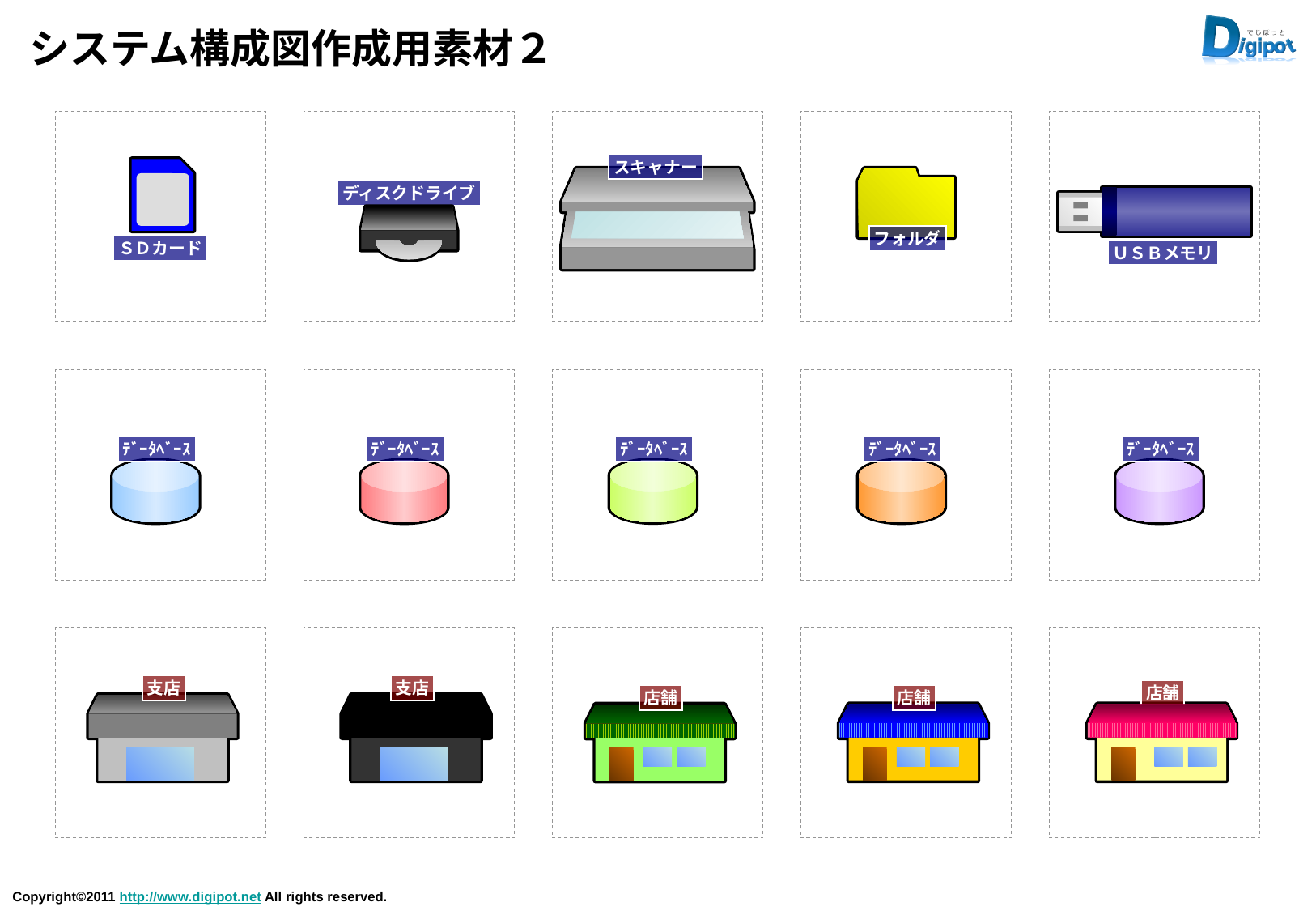

# システム構成図作成用素材２
スキャナー

ディスクドライブ

フォルダ
ＳＤカード
ＵＳＢメモリ
ﾃﾞｰﾀﾍﾞｰｽ
ﾃﾞｰﾀﾍﾞｰｽ
ﾃﾞｰﾀﾍﾞｰｽ
ﾃﾞｰﾀﾍﾞｰｽ
ﾃﾞｰﾀﾍﾞｰｽ

支店
支店
店舗
店舗
店舗